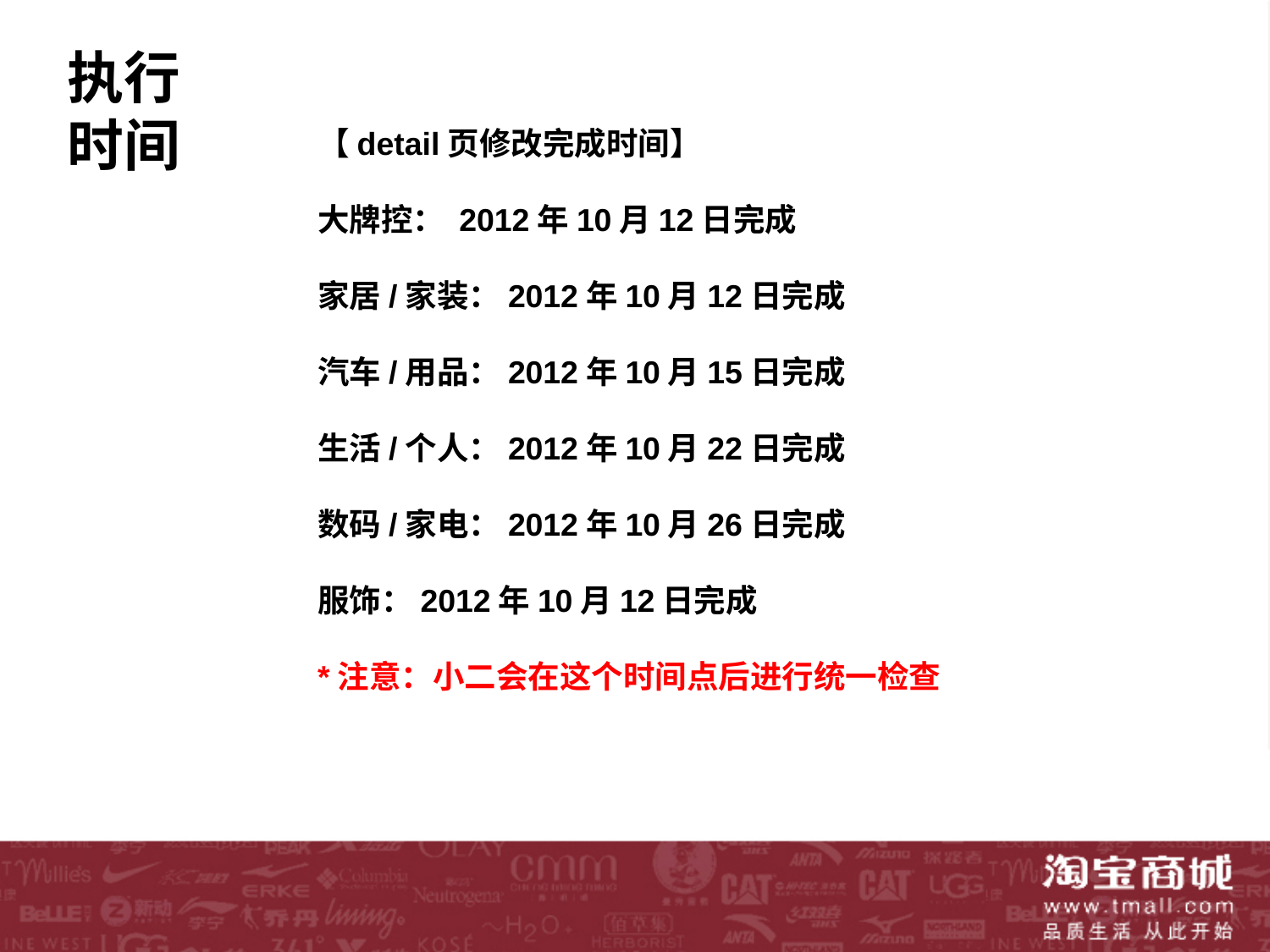

执行时间
【detail页修改完成时间】
大牌控： 2012年10月12日完成
家居/家装：2012年10月12日完成
汽车/用品：2012年10月15日完成
生活/个人：2012年10月22日完成
数码/家电：2012年10月26日完成
服饰：2012年10月12日完成
*注意：小二会在这个时间点后进行统一检查